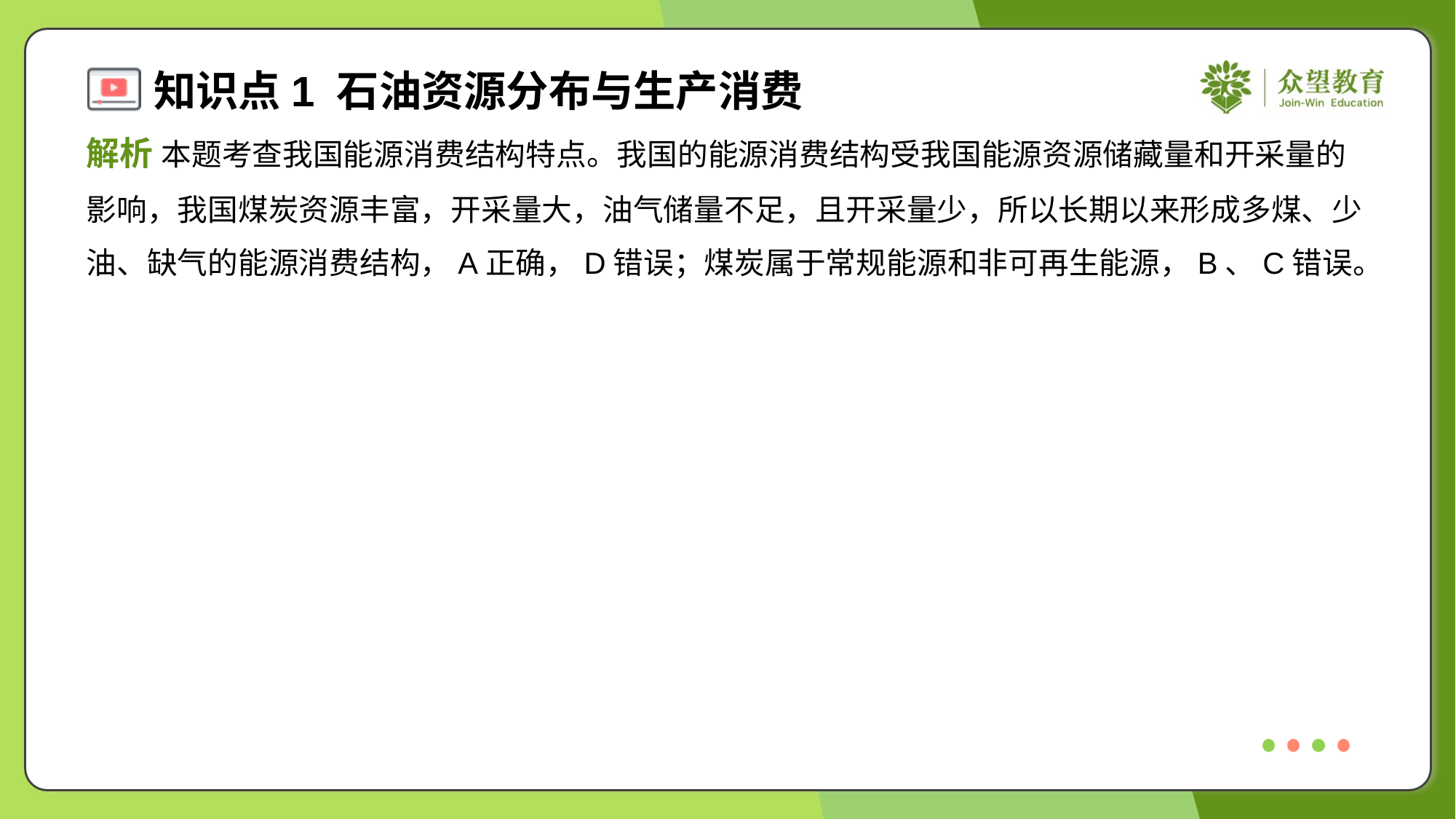

解析 本题考查我国能源消费结构特点。我国的能源消费结构受我国能源资源储藏量和开采量的
影响，我国煤炭资源丰富，开采量大，油气储量不足，且开采量少，所以长期以来形成多煤、少
油、缺气的能源消费结构，A正确，D错误；煤炭属于常规能源和非可再生能源，B、C错误。